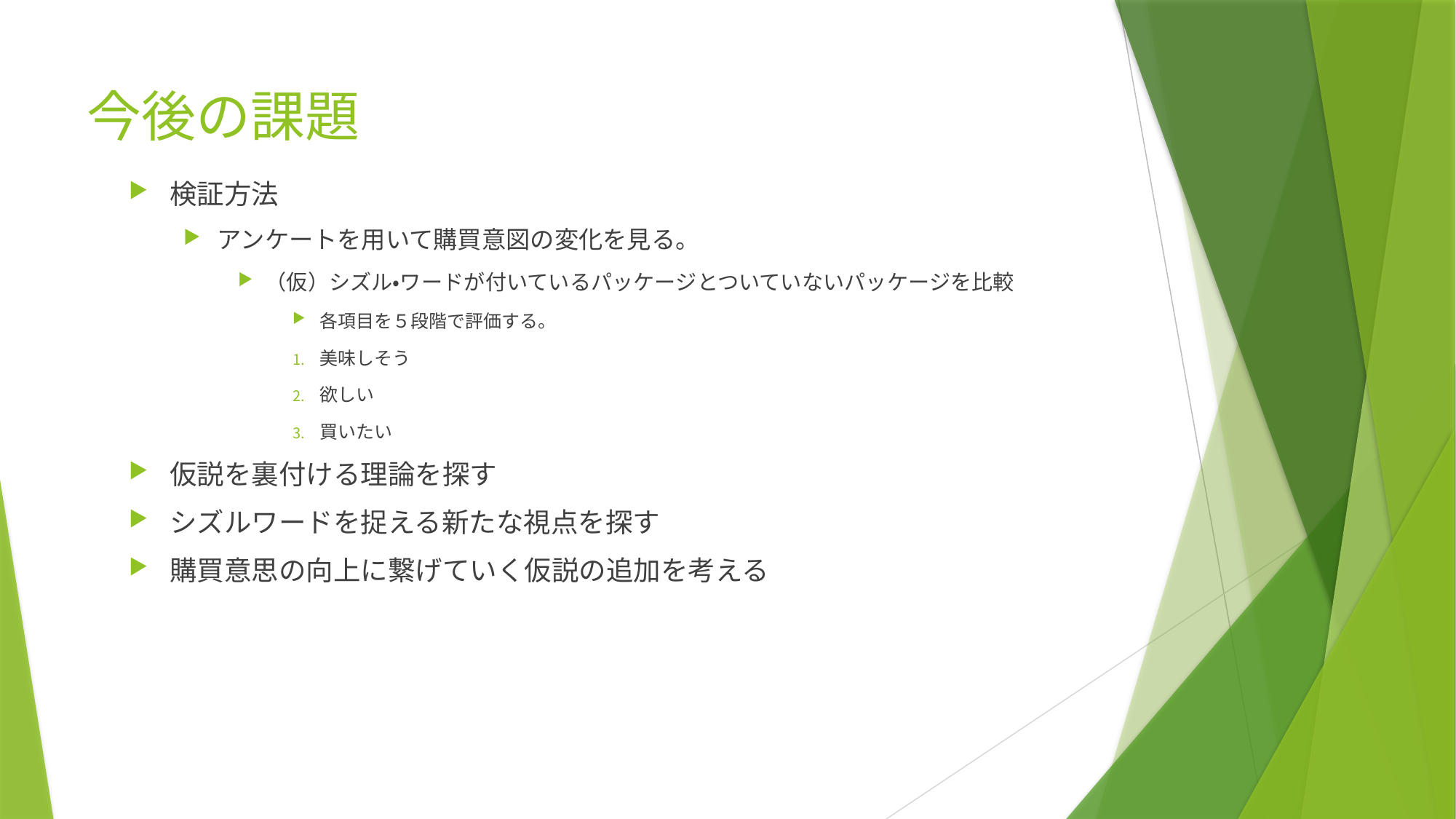

# 今後の課題
検証方法
アンケートを用いて購買意図の変化を見る。
（仮）シズル・ワードが付いているパッケージとついていないパッケージを比較
各項目を５段階で評価する。
美味しそう
欲しい
買いたい
仮説を裏付ける理論を探す
シズルワードを捉える新たな視点を探す
購買意思の向上に繋げていく仮説の追加を考える